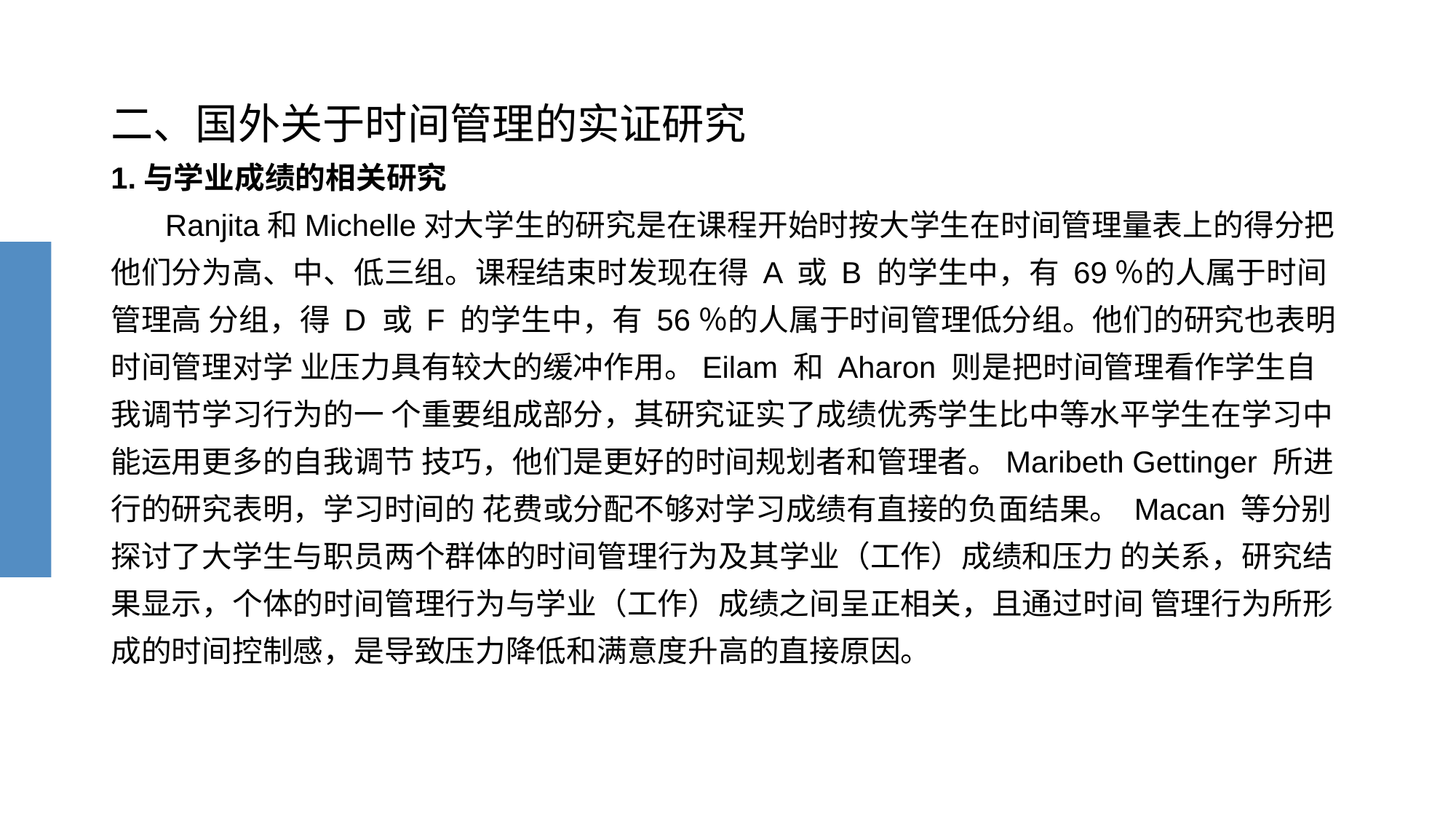

# 二、国外关于时间管理的实证研究 1.与学业成绩的相关研究 Ranjita和Michelle对大学生的研究是在课程开始时按大学生在时间管理量表上的得分把 他们分为高、中、低三组。课程结束时发现在得 A 或 B 的学生中，有 69％的人属于时间管理高 分组，得 D 或 F 的学生中，有 56％的人属于时间管理低分组。他们的研究也表明时间管理对学 业压力具有较大的缓冲作用。Eilam 和 Aharon 则是把时间管理看作学生自我调节学习行为的一 个重要组成部分，其研究证实了成绩优秀学生比中等水平学生在学习中能运用更多的自我调节 技巧，他们是更好的时间规划者和管理者。Maribeth Gettinger 所进行的研究表明，学习时间的 花费或分配不够对学习成绩有直接的负面结果。 Macan 等分别探讨了大学生与职员两个群体的时间管理行为及其学业（工作）成绩和压力 的关系，研究结果显示，个体的时间管理行为与学业（工作）成绩之间呈正相关，且通过时间 管理行为所形成的时间控制感，是导致压力降低和满意度升高的直接原因。